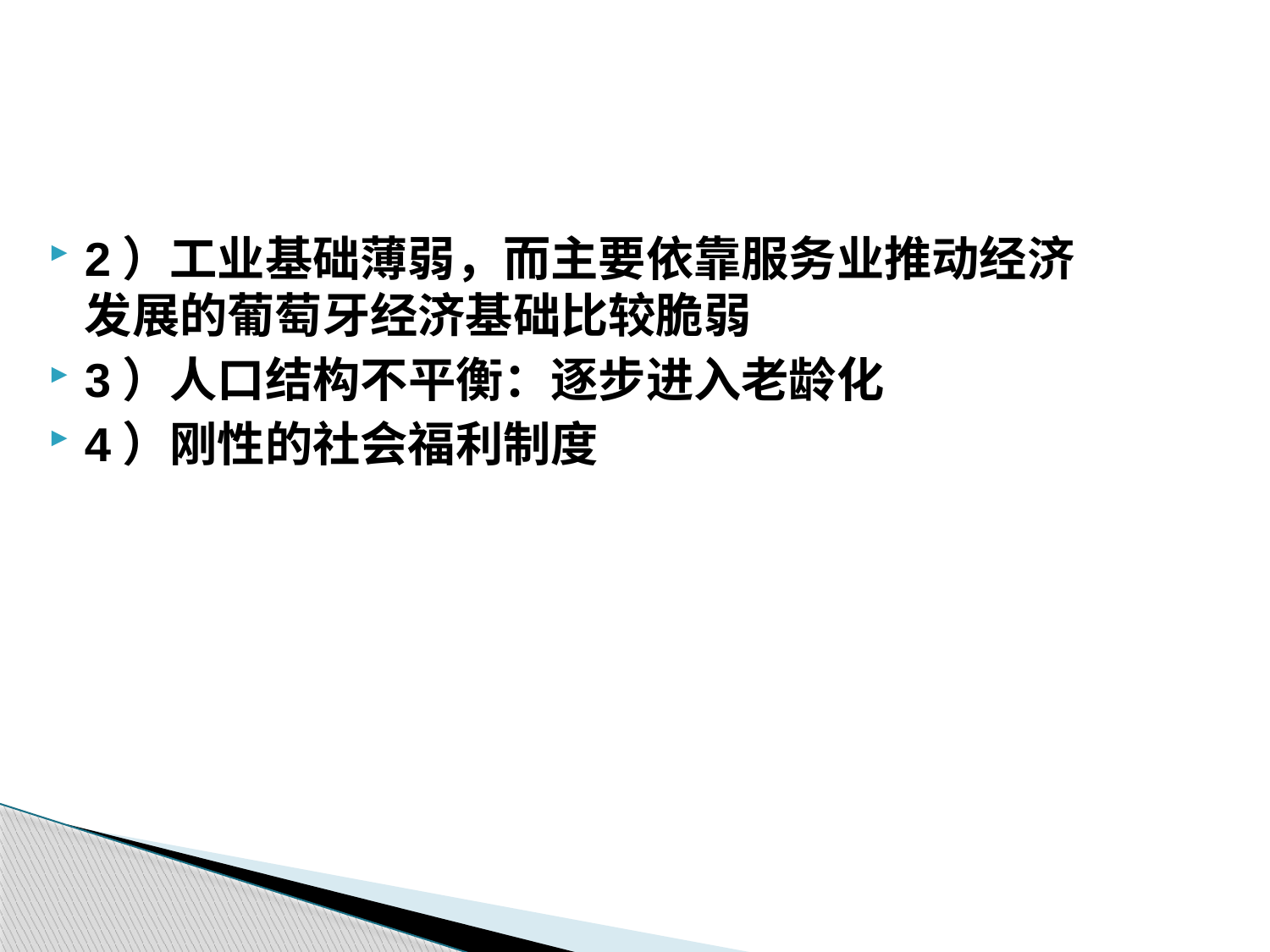

#
2）工业基础薄弱，而主要依靠服务业推动经济发展的葡萄牙经济基础比较脆弱
3）人口结构不平衡：逐步进入老龄化
4）刚性的社会福利制度